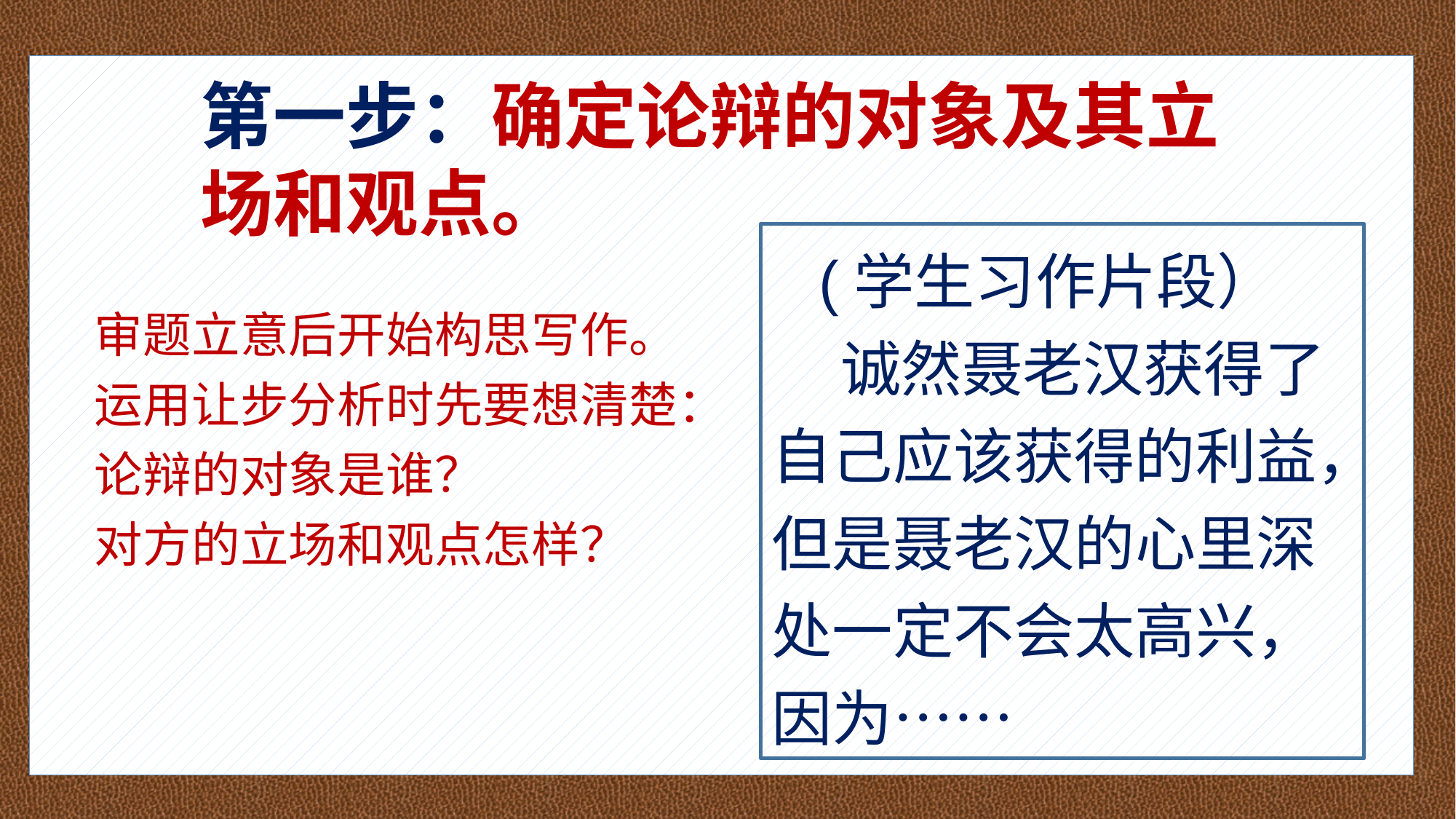

#
第一步：确定论辩的对象及其立场和观点。
    (学生习作片段）
    诚然聂老汉获得了自己应该获得的利益，但是聂老汉的心里深处一定不会太高兴，因为……
审题立意后开始构思写作。
运用让步分析时先要想清楚：
论辩的对象是谁？
对方的立场和观点怎样？